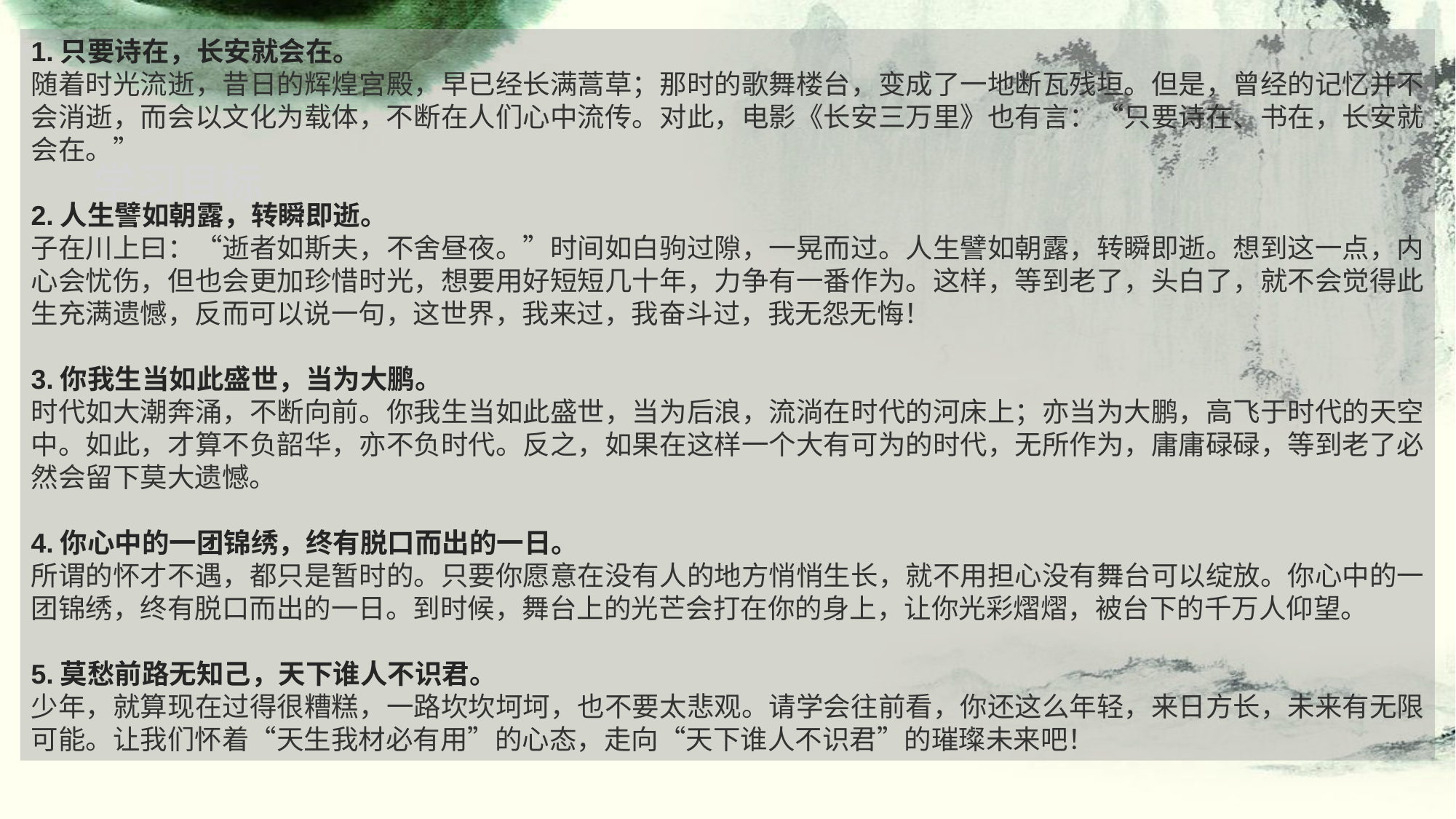

1.只要诗在，长安就会在。
随着时光流逝，昔日的辉煌宫殿，早已经长满蒿草；那时的歌舞楼台，变成了一地断瓦残垣。但是，曾经的记忆并不会消逝，而会以文化为载体，不断在人们心中流传。对此，电影《长安三万里》也有言：“只要诗在、书在，长安就会在。”

2.人生譬如朝露，转瞬即逝。
子在川上曰：“逝者如斯夫，不舍昼夜。”时间如白驹过隙，一晃而过。人生譬如朝露，转瞬即逝。想到这一点，内心会忧伤，但也会更加珍惜时光，想要用好短短几十年，力争有一番作为。这样，等到老了，头白了，就不会觉得此生充满遗憾，反而可以说一句，这世界，我来过，我奋斗过，我无怨无悔！

3.你我生当如此盛世，当为大鹏。
时代如大潮奔涌，不断向前。你我生当如此盛世，当为后浪，流淌在时代的河床上；亦当为大鹏，高飞于时代的天空中。如此，才算不负韶华，亦不负时代。反之，如果在这样一个大有可为的时代，无所作为，庸庸碌碌，等到老了必然会留下莫大遗憾。

4.你心中的一团锦绣，终有脱口而出的一日。
所谓的怀才不遇，都只是暂时的。只要你愿意在没有人的地方悄悄生长，就不用担心没有舞台可以绽放。你心中的一团锦绣，终有脱口而出的一日。到时候，舞台上的光芒会打在你的身上，让你光彩熠熠，被台下的千万人仰望。

5.莫愁前路无知己，天下谁人不识君。
少年，就算现在过得很糟糕，一路坎坎坷坷，也不要太悲观。请学会往前看，你还这么年轻，来日方长，未来有无限可能。让我们怀着“天生我材必有用”的心态，走向“天下谁人不识君”的璀璨未来吧！
学习目标